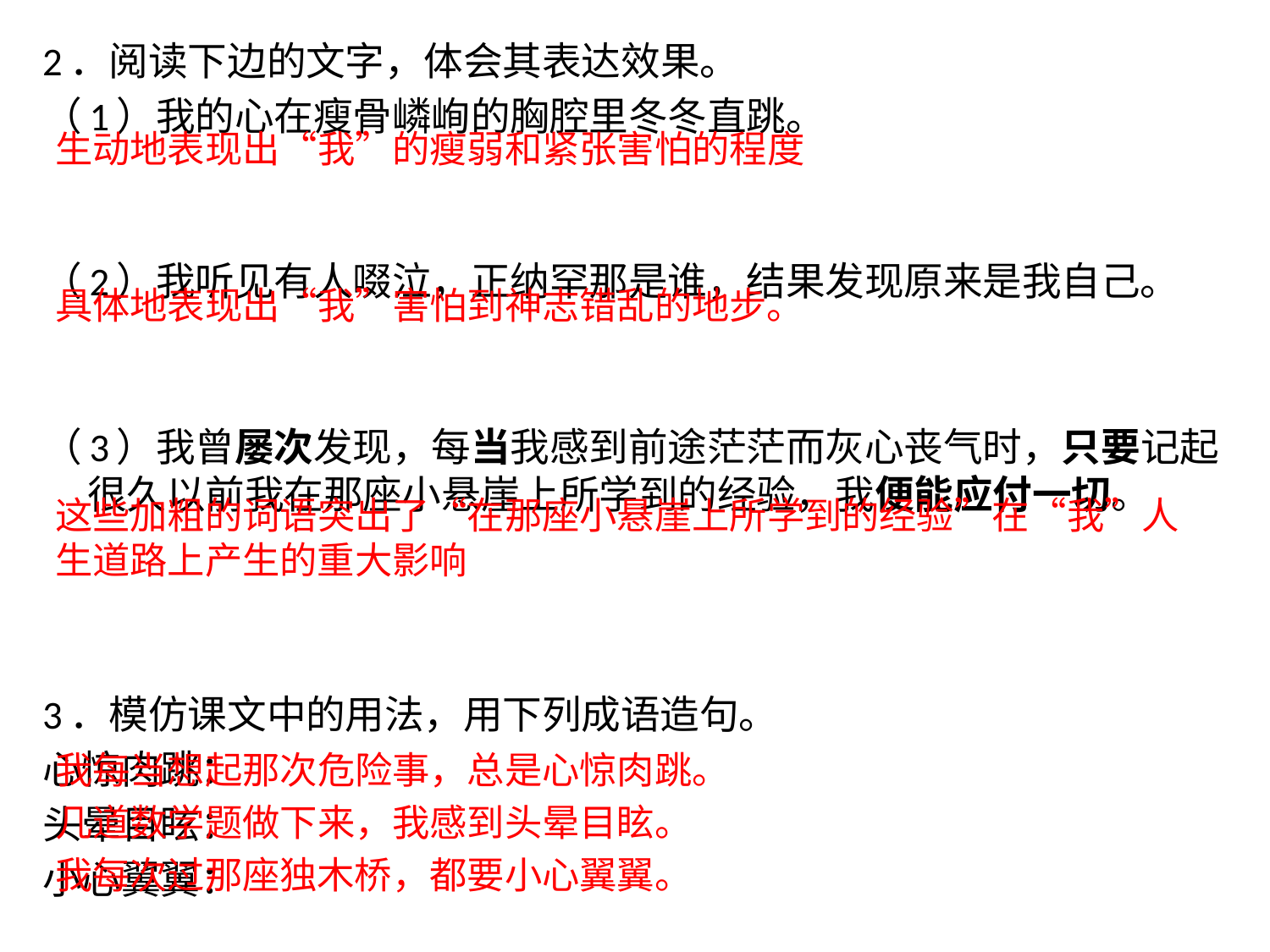

2．阅读下边的文字，体会其表达效果。
（1）我的心在瘦骨嶙峋的胸腔里冬冬直跳。

（2）我听见有人啜泣，正纳罕那是谁，结果发现原来是我自己。

（3）我曾屡次发现，每当我感到前途茫茫而灰心丧气时，只要记起很久以前我在那座小悬崖上所学到的经验，我便能应付一切。

3．模仿课文中的用法，用下列成语造句。
心惊肉跳：
头晕目眩：
小心翼翼：

	生动地表现出“我”的瘦弱和紧张害怕的程度

	具体地表现出“我”害怕到神志错乱的地步。

			这些加粗的词语突出了“在那座小悬崖上所学到的经验”在“我”人生道路上产生的重大影响

			我每当想起那次危险事，总是心惊肉跳。
			几道数学题做下来，我感到头晕目眩。
			我每次过那座独木桥，都要小心翼翼。